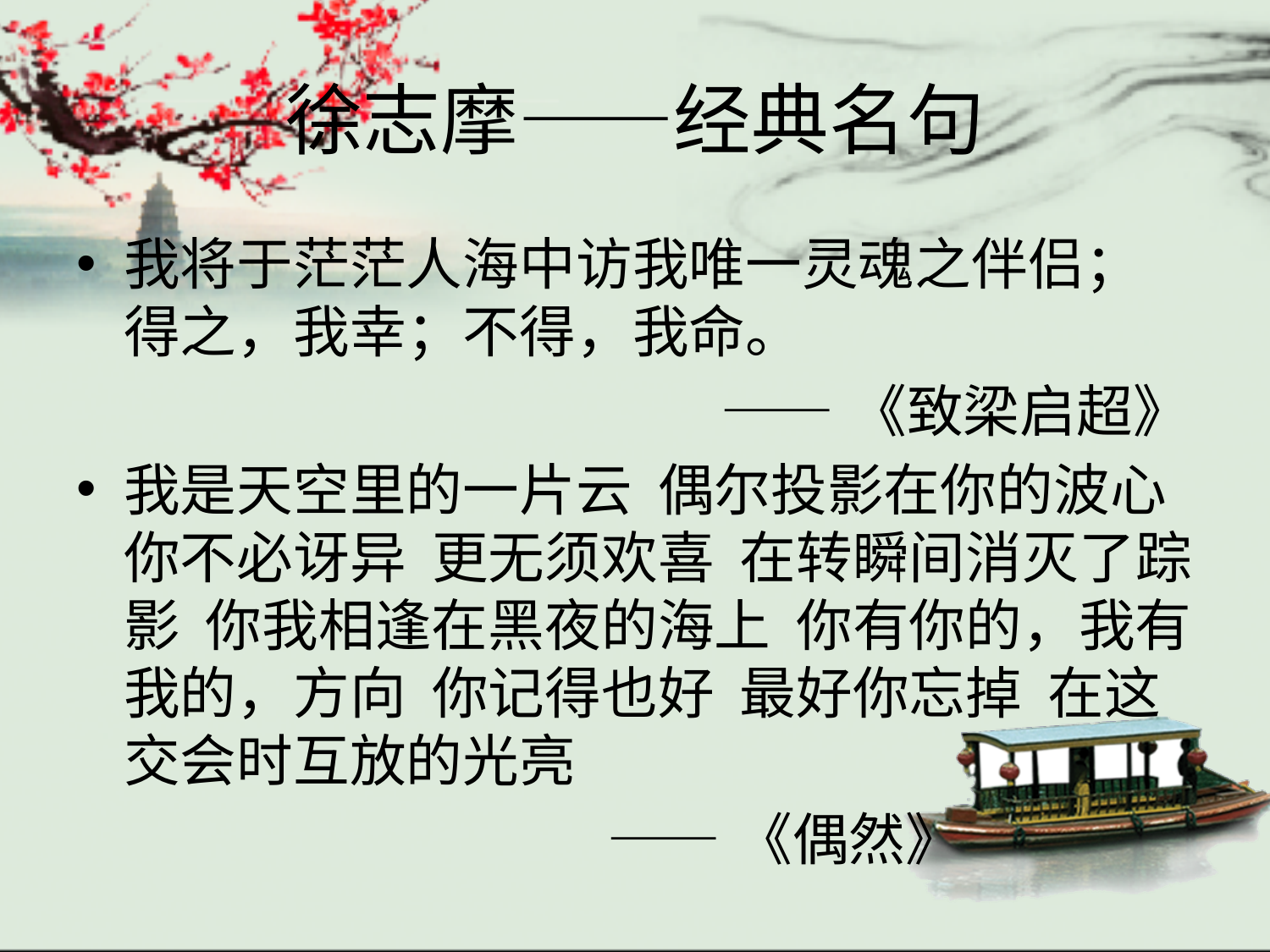

徐志摩——经典名句
我将于茫茫人海中访我唯一灵魂之伴侣；得之，我幸；不得，我命。
                                                   ——《致梁启超》
我是天空里的一片云  偶尔投影在你的波心 你不必讶异  更无须欢喜  在转瞬间消灭了踪影  你我相逢在黑夜的海上  你有你的，我有我的，方向  你记得也好  最好你忘掉  在这交会时互放的光亮
                                          ——《偶然》